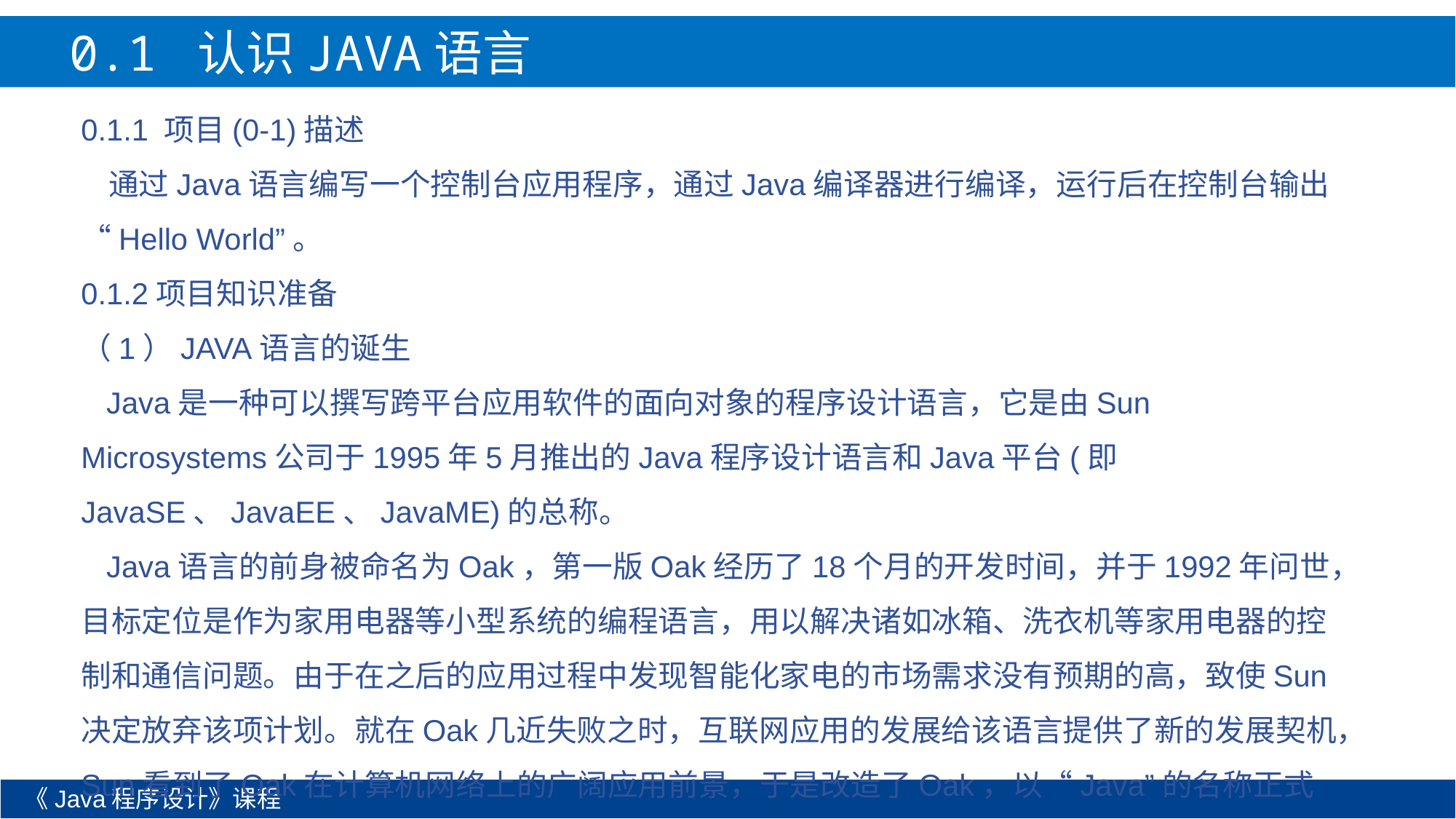

0.1 认识JAVA语言
0.1.1 项目(0-1)描述
   通过Java语言编写一个控制台应用程序，通过Java编译器进行编译，运行后在控制台输出“Hello World”。
0.1.2项目知识准备
（1）JAVA语言的诞生
   Java是一种可以撰写跨平台应用软件的面向对象的程序设计语言，它是由Sun Microsystems公司于1995年5月推出的Java程序设计语言和Java平台(即JavaSE、JavaEE、JavaME)的总称。
   Java语言的前身被命名为Oak，第一版Oak经历了18个月的开发时间，并于1992年问世，目标定位是作为家用电器等小型系统的编程语言，用以解决诸如冰箱、洗衣机等家用电器的控制和通信问题。由于在之后的应用过程中发现智能化家电的市场需求没有预期的高，致使Sun决定放弃该项计划。就在Oak几近失败之时，互联网应用的发展给该语言提供了新的发展契机，Sun看到了Oak在计算机网络上的广阔应用前景，于是改造了Oak，以“Java”的名称正式发布。
《Java程序设计》课程